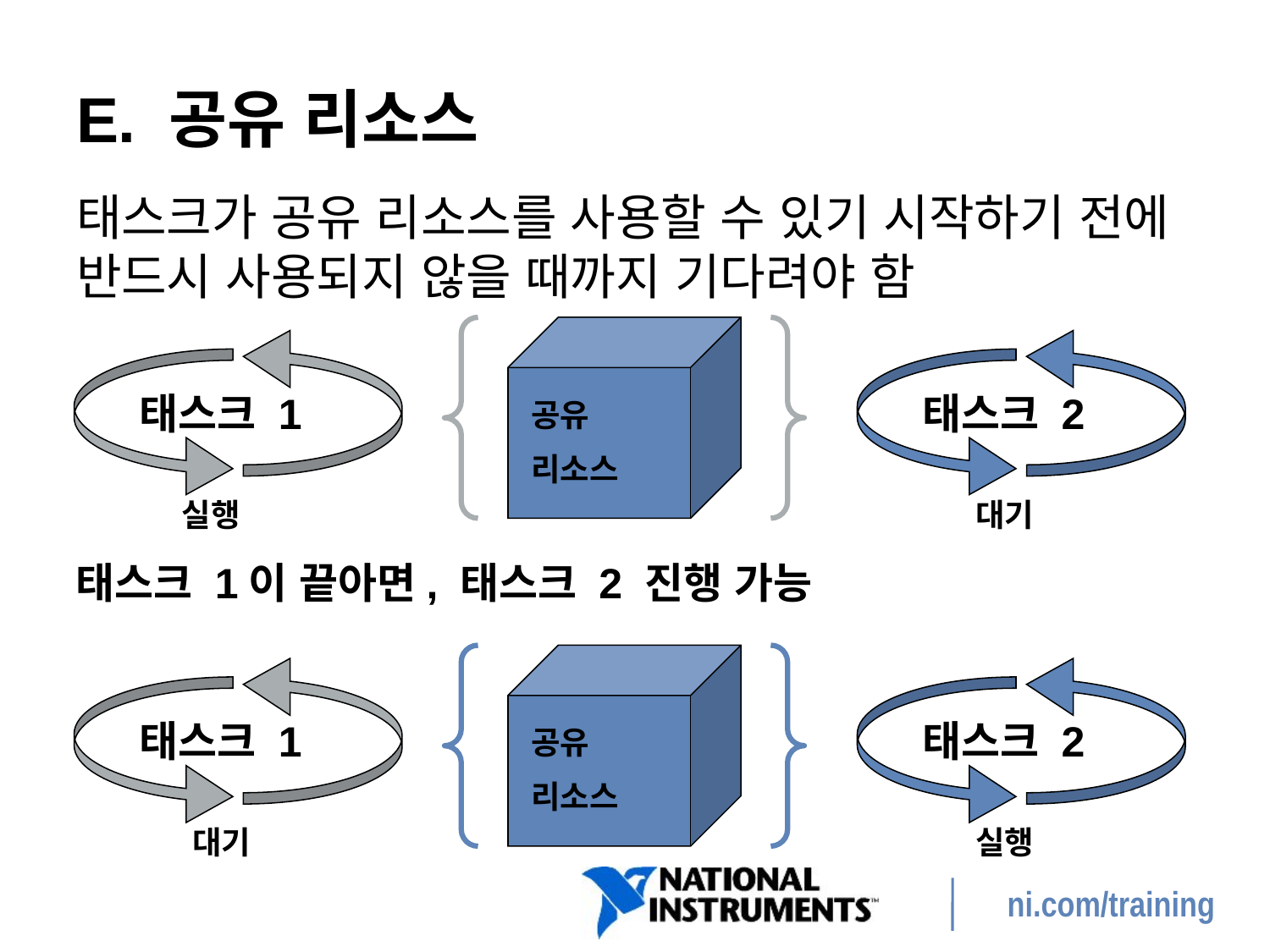

# E. 공유 리소스
태스크가 공유 리소스를 사용할 수 있기 시작하기 전에 반드시 사용되지 않을 때까지 기다려야 함

태스크 1

태스크 2
공유
리소스
실행
대기
태스크 1이 끝아면, 태스크 2 진행 가능

태스크 1

태스크 2
공유
리소스
대기
실행